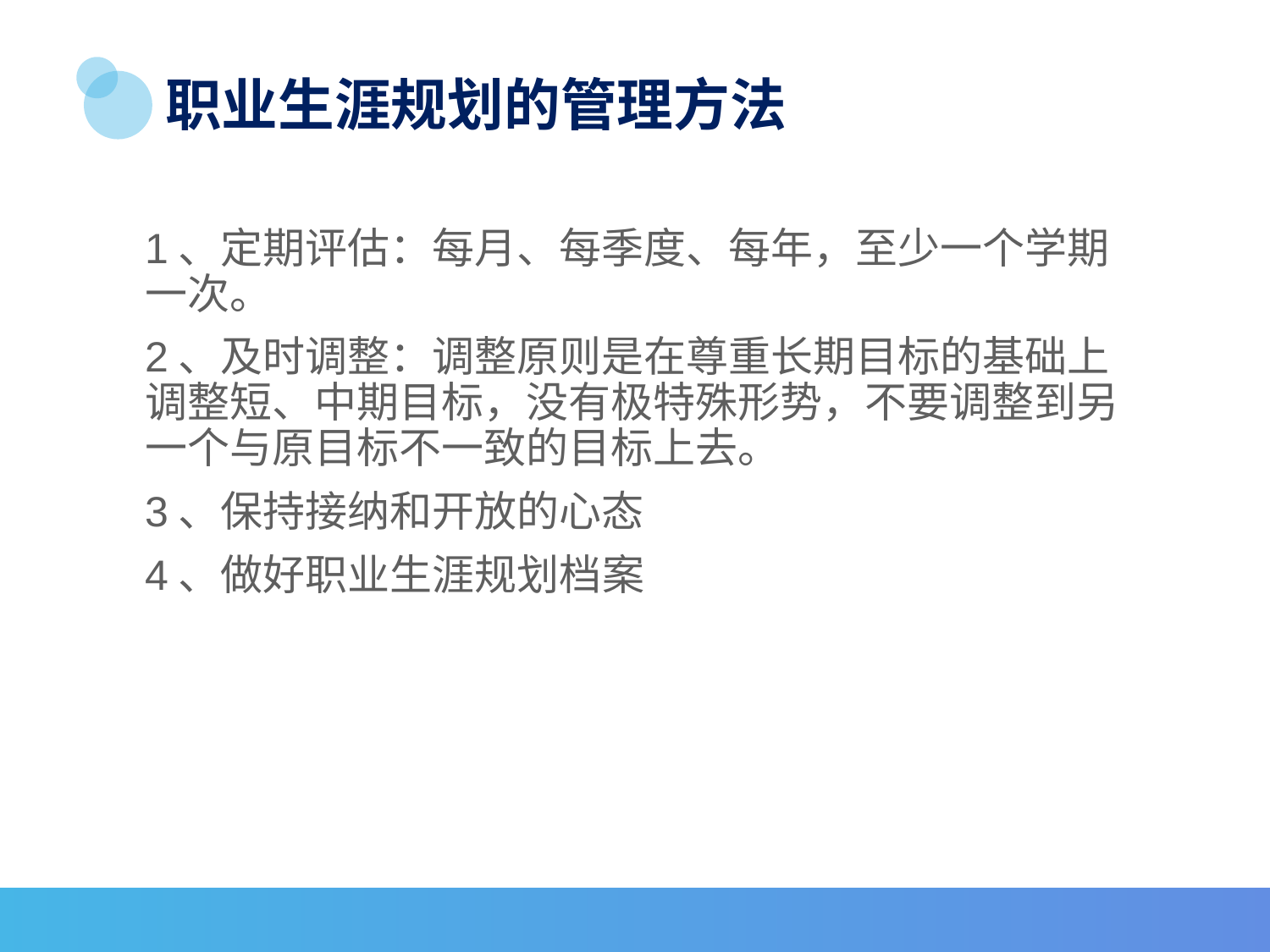

# 职业生涯规划的管理方法
1、定期评估：每月、每季度、每年，至少一个学期一次。
2、及时调整：调整原则是在尊重长期目标的基础上调整短、中期目标，没有极特殊形势，不要调整到另一个与原目标不一致的目标上去。
3、保持接纳和开放的心态
4、做好职业生涯规划档案